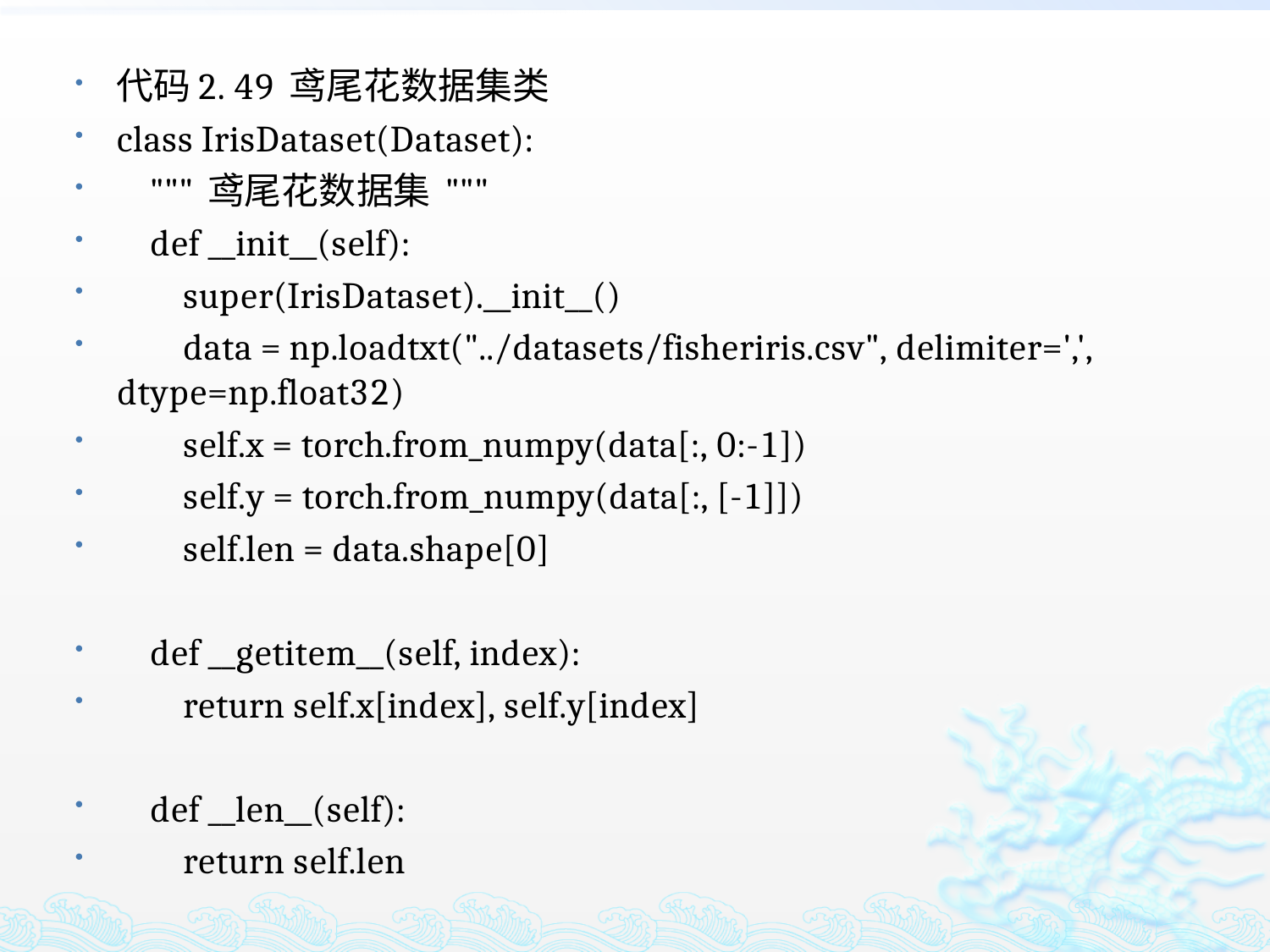

代码2. 49 鸢尾花数据集类
class IrisDataset(Dataset):
    """ 鸢尾花数据集 """
    def __init__(self):
        super(IrisDataset).__init__()
        data = np.loadtxt("../datasets/fisheriris.csv", delimiter=',', dtype=np.float32)
        self.x = torch.from_numpy(data[:, 0:-1])
        self.y = torch.from_numpy(data[:, [-1]])
        self.len = data.shape[0]

    def __getitem__(self, index):
        return self.x[index], self.y[index]

    def __len__(self):
        return self.len